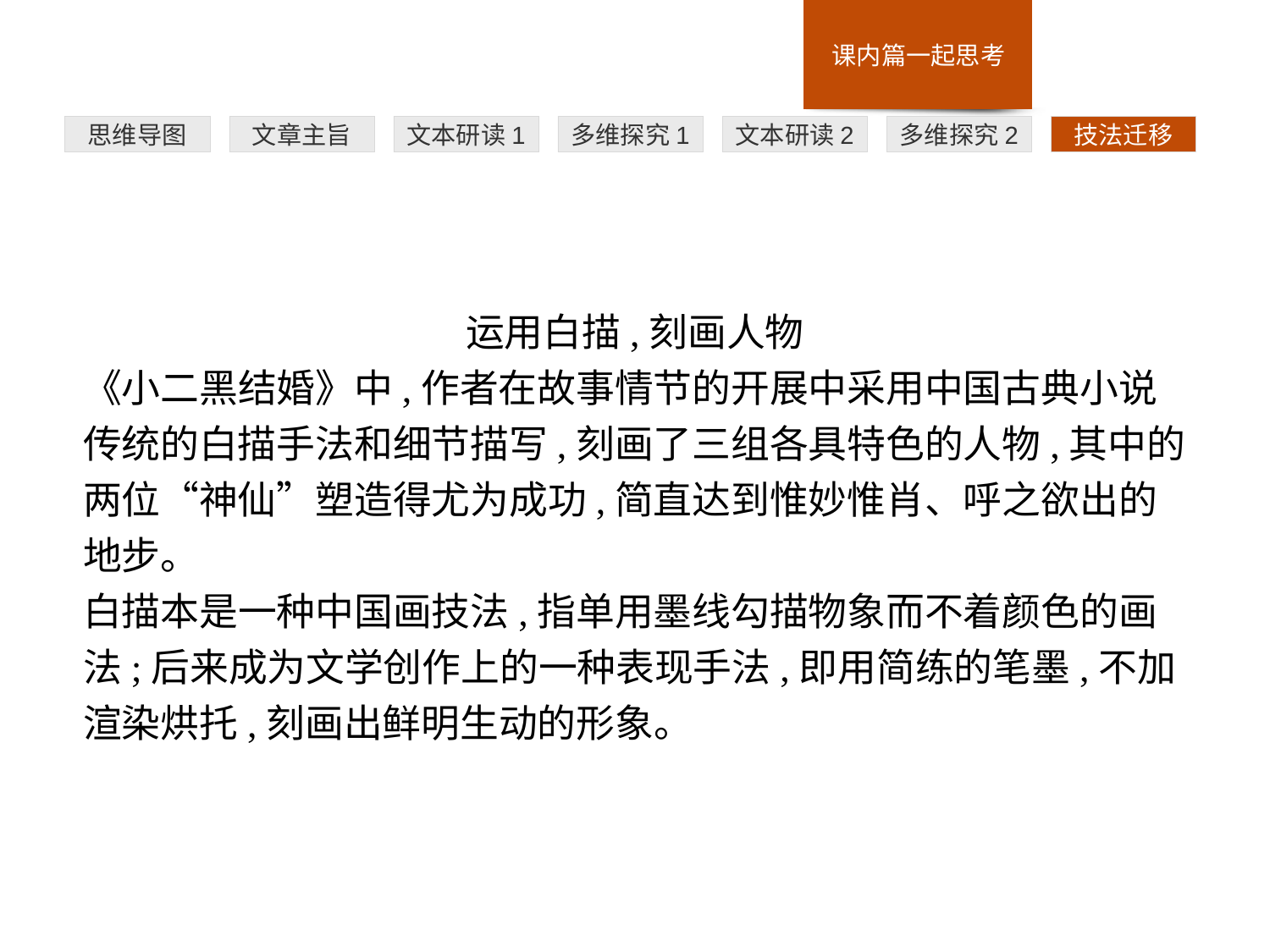

多维探究1
思维导图
文章主旨
文本研读1
文本研读2
多维探究2
技法迁移
运用白描,刻画人物
《小二黑结婚》中,作者在故事情节的开展中采用中国古典小说传统的白描手法和细节描写,刻画了三组各具特色的人物,其中的两位“神仙”塑造得尤为成功,简直达到惟妙惟肖、呼之欲出的地步。
白描本是一种中国画技法,指单用墨线勾描物象而不着颜色的画法;后来成为文学创作上的一种表现手法,即用简练的笔墨,不加渲染烘托,刻画出鲜明生动的形象。